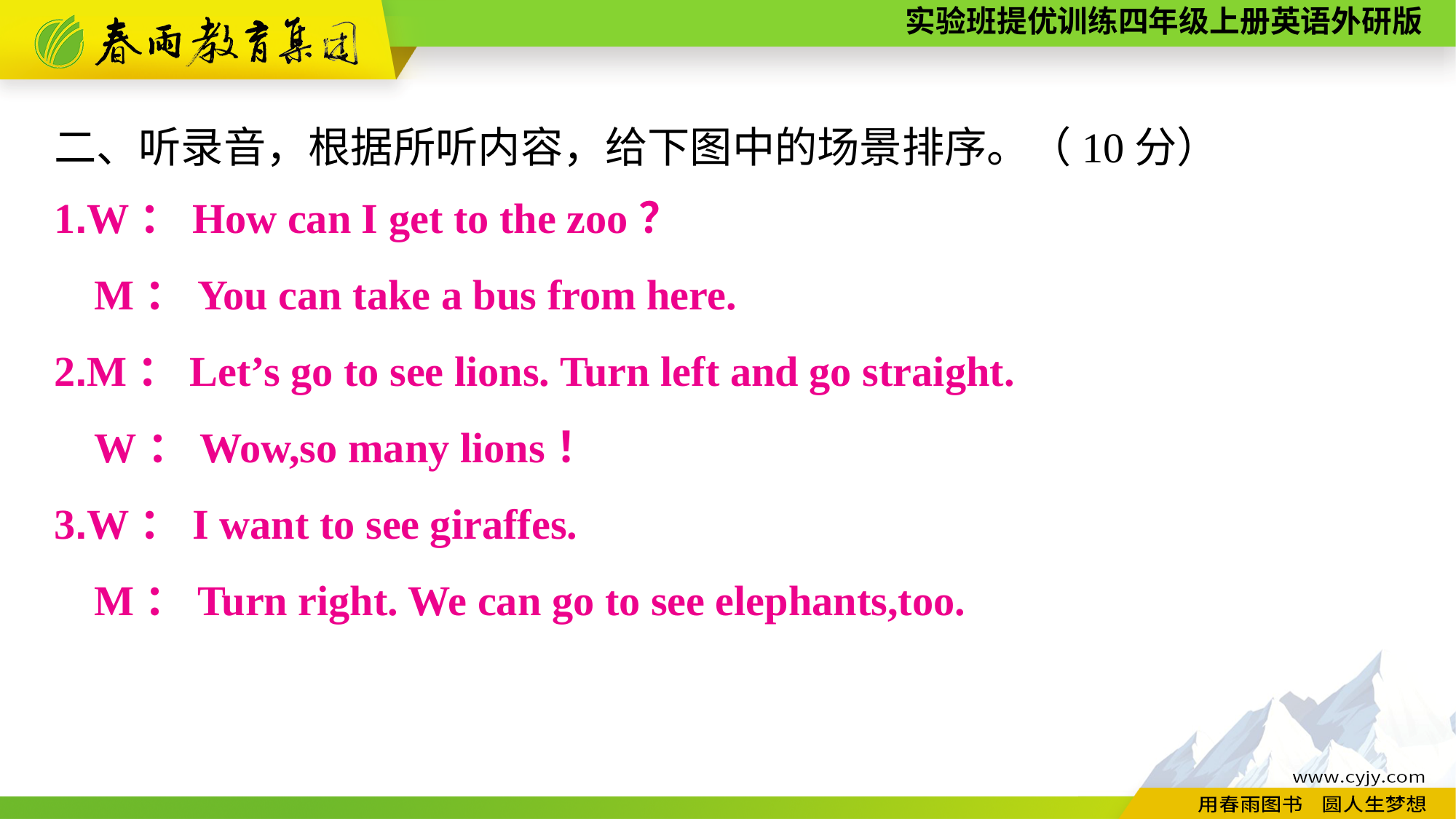

二、听录音，根据所听内容，给下图中的场景排序。（10分）
1.W：How can I get to the zoo？
M：You can take a bus from here.
2.M：Let’s go to see lions. Turn left and go straight.
W：Wow,so many lions！
3.W：I want to see giraffes.
M：Turn right. We can go to see elephants,too.